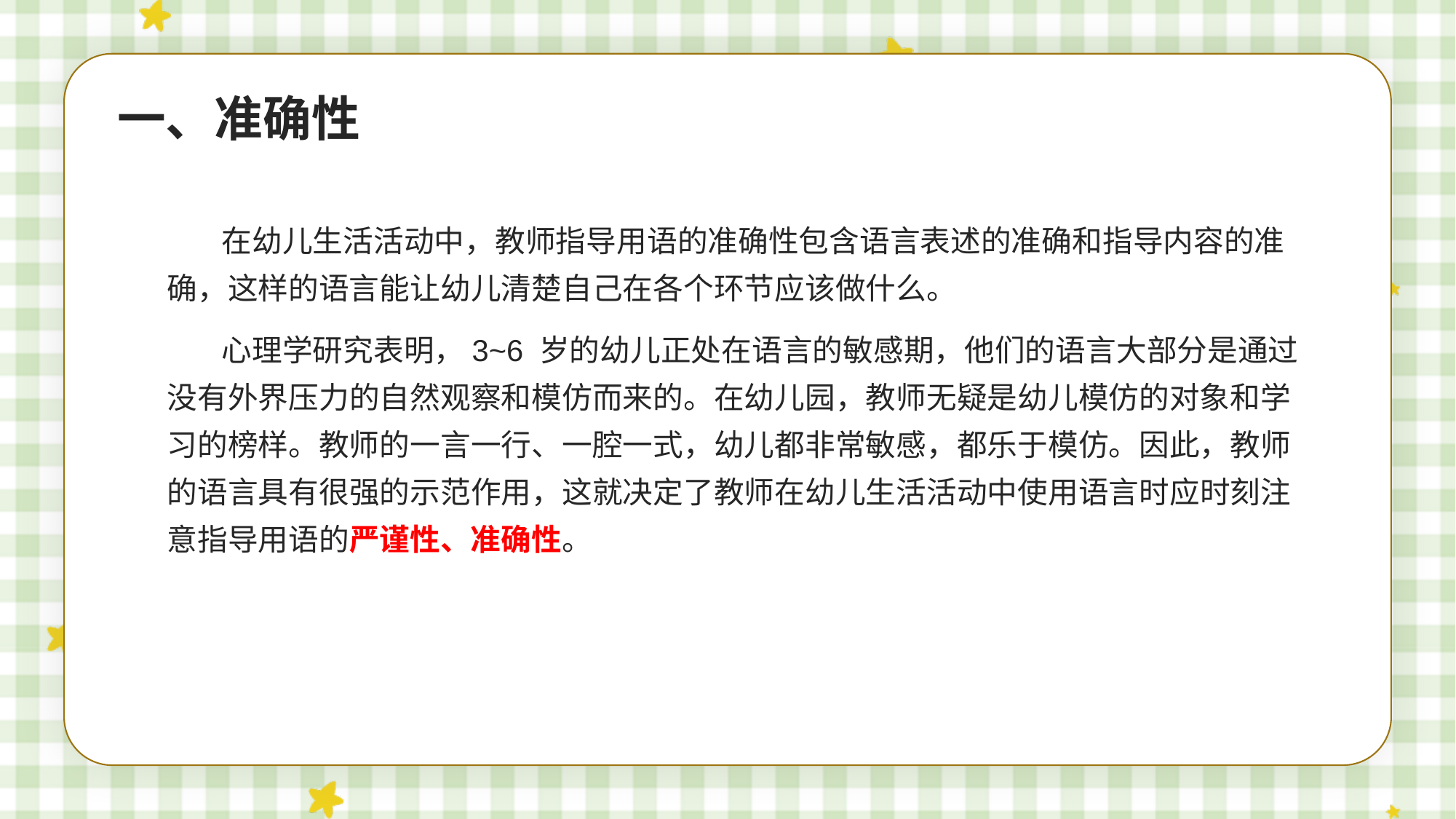

一、准确性
在幼儿生活活动中，教师指导用语的准确性包含语言表述的准确和指导内容的准确，这样的语言能让幼儿清楚自己在各个环节应该做什么。
心理学研究表明，3~6 岁的幼儿正处在语言的敏感期，他们的语言大部分是通过没有外界压力的自然观察和模仿而来的。在幼儿园，教师无疑是幼儿模仿的对象和学习的榜样。教师的一言一行、一腔一式，幼儿都非常敏感，都乐于模仿。因此，教师的语言具有很强的示范作用，这就决定了教师在幼儿生活活动中使用语言时应时刻注意指导用语的严谨性、准确性。